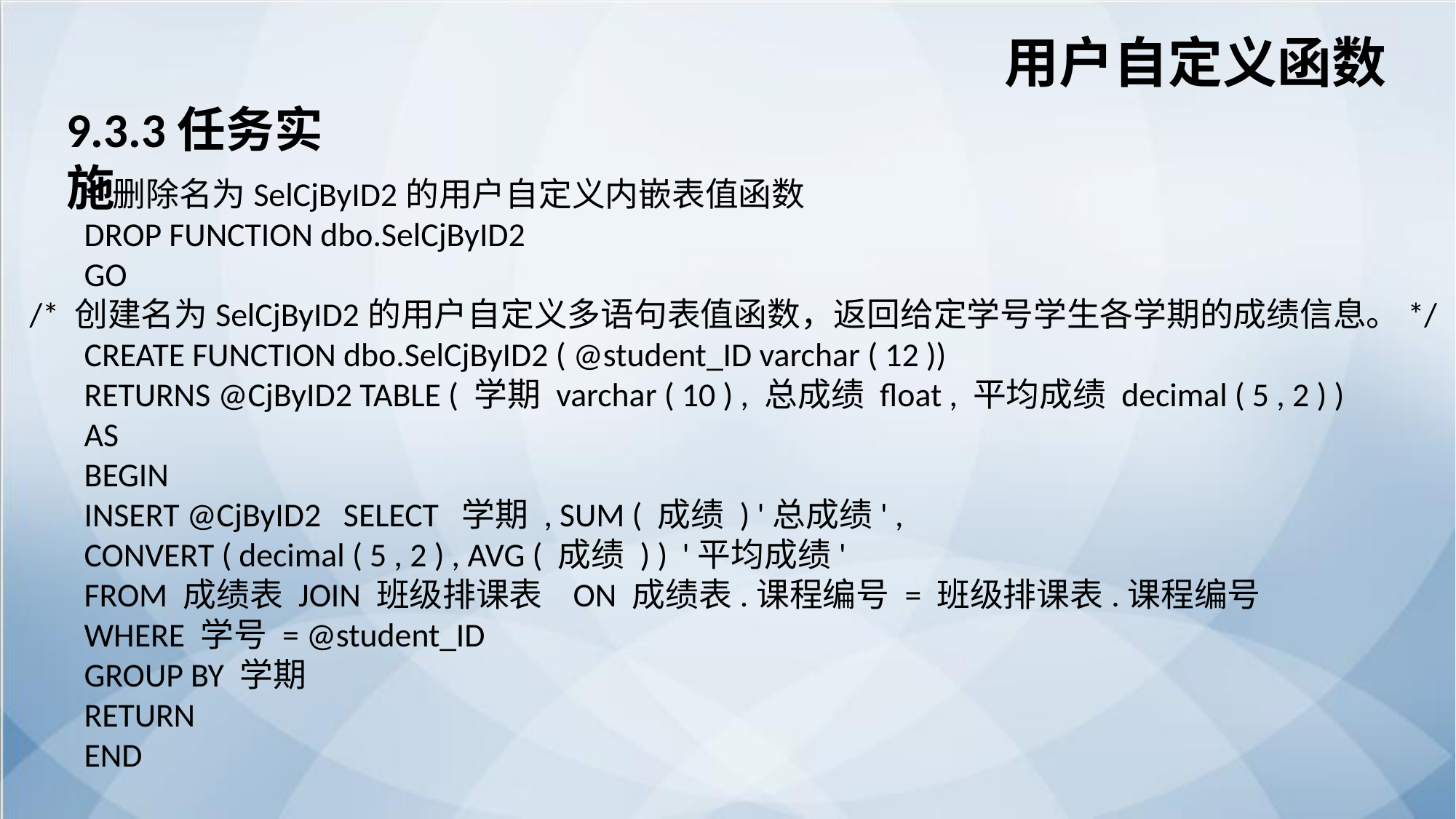

用户自定义函数
9.3.3任务实施
--删除名为SelCjByID2的用户自定义内嵌表值函数
DROP FUNCTION dbo.SelCjByID2
GO
/* 创建名为SelCjByID2的用户自定义多语句表值函数，返回给定学号学生各学期的成绩信息。*/
CREATE FUNCTION dbo.SelCjByID2 ( @student_ID varchar ( 12 ))
RETURNS @CjByID2 TABLE ( 学期 varchar ( 10 ) , 总成绩 float , 平均成绩 decimal ( 5 , 2 ) )
AS
BEGIN
INSERT @CjByID2   SELECT  学期 , SUM ( 成绩 ) '总成绩' ,
CONVERT ( decimal ( 5 , 2 ) , AVG ( 成绩 ) )  '平均成绩'
FROM 成绩表 JOIN 班级排课表   ON 成绩表.课程编号 = 班级排课表.课程编号
WHERE 学号 = @student_ID
GROUP BY 学期
RETURN
END